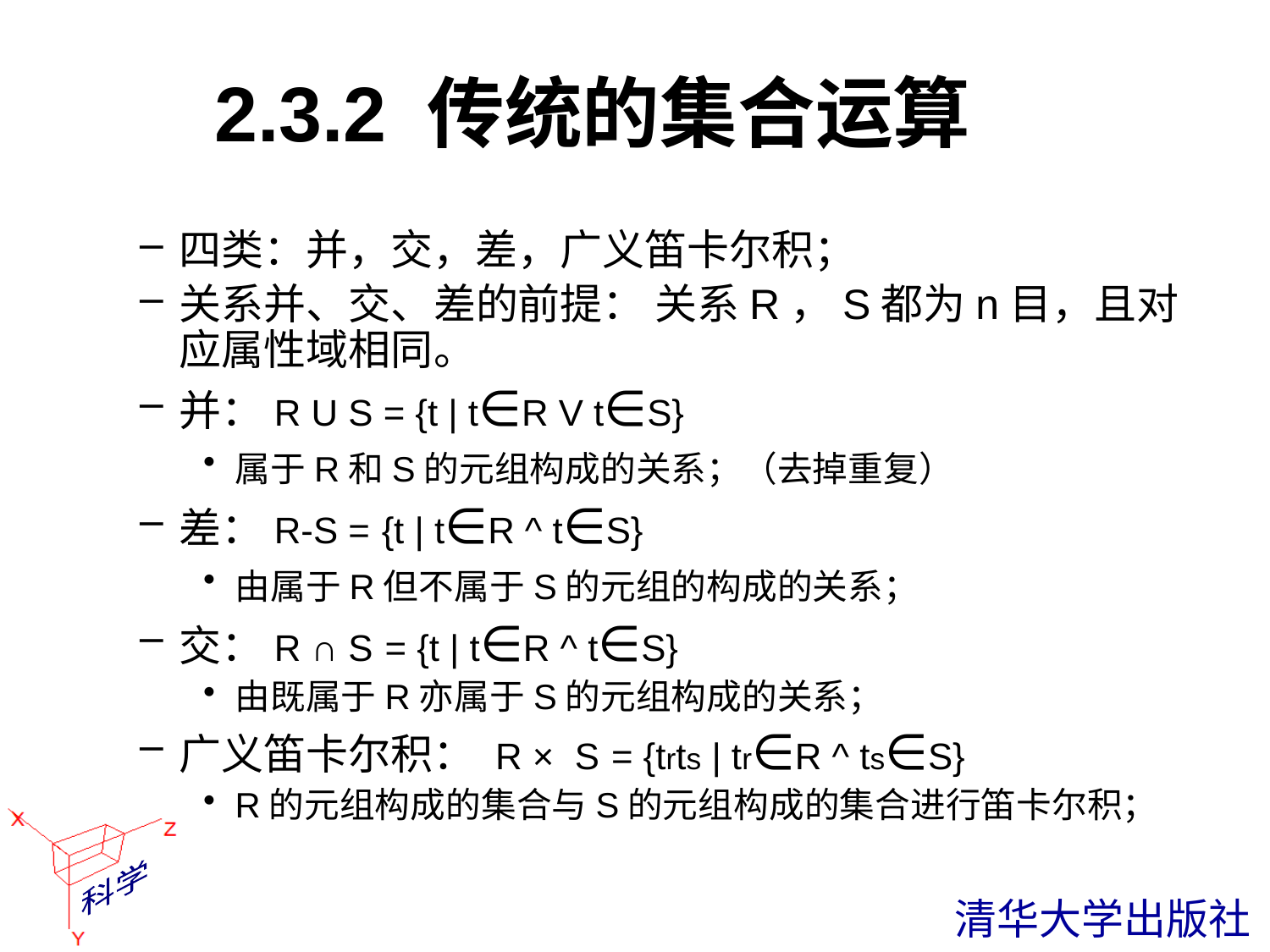

# 2.3.2 传统的集合运算
四类：并，交，差，广义笛卡尔积；
关系并、交、差的前提： 关系R，S都为n目，且对应属性域相同。
并：R U S = {t | t∈R V t∈S}
属于R和S的元组构成的关系；（去掉重复）
差：R-S = {t | t∈R ^ t∈S}
由属于R但不属于S的元组的构成的关系；
交：R ∩ S = {t | t∈R ^ t∈S}
由既属于R亦属于S的元组构成的关系；
广义笛卡尔积： R ×  S = {trts | tr∈R ^ ts∈S}
R的元组构成的集合与S的元组构成的集合进行笛卡尔积；

      清华大学出版社